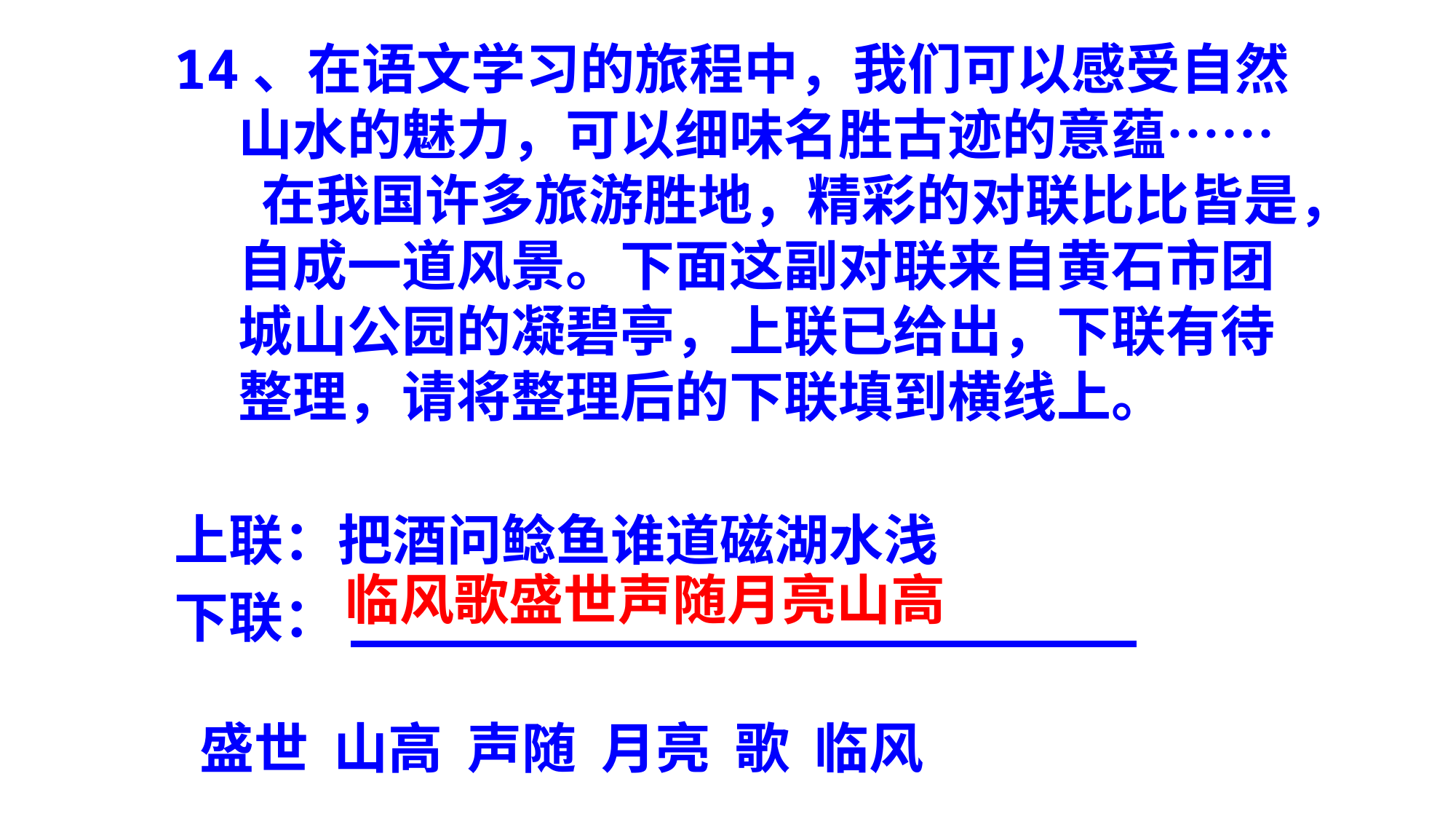

14、在语文学习的旅程中，我们可以感受自然山水的魅力，可以细味名胜古迹的意蕴……
      在我国许多旅游胜地，精彩的对联比比皆是，自成一道风景。下面这副对联来自黄石市团城山公园的凝碧亭，上联已给出，下联有待整理，请将整理后的下联填到横线上。

上联：把酒问鲶鱼谁道磁湖水浅
下联：________________________

 盛世  山高  声随  月亮  歌  临风
临风歌盛世声随月亮山高